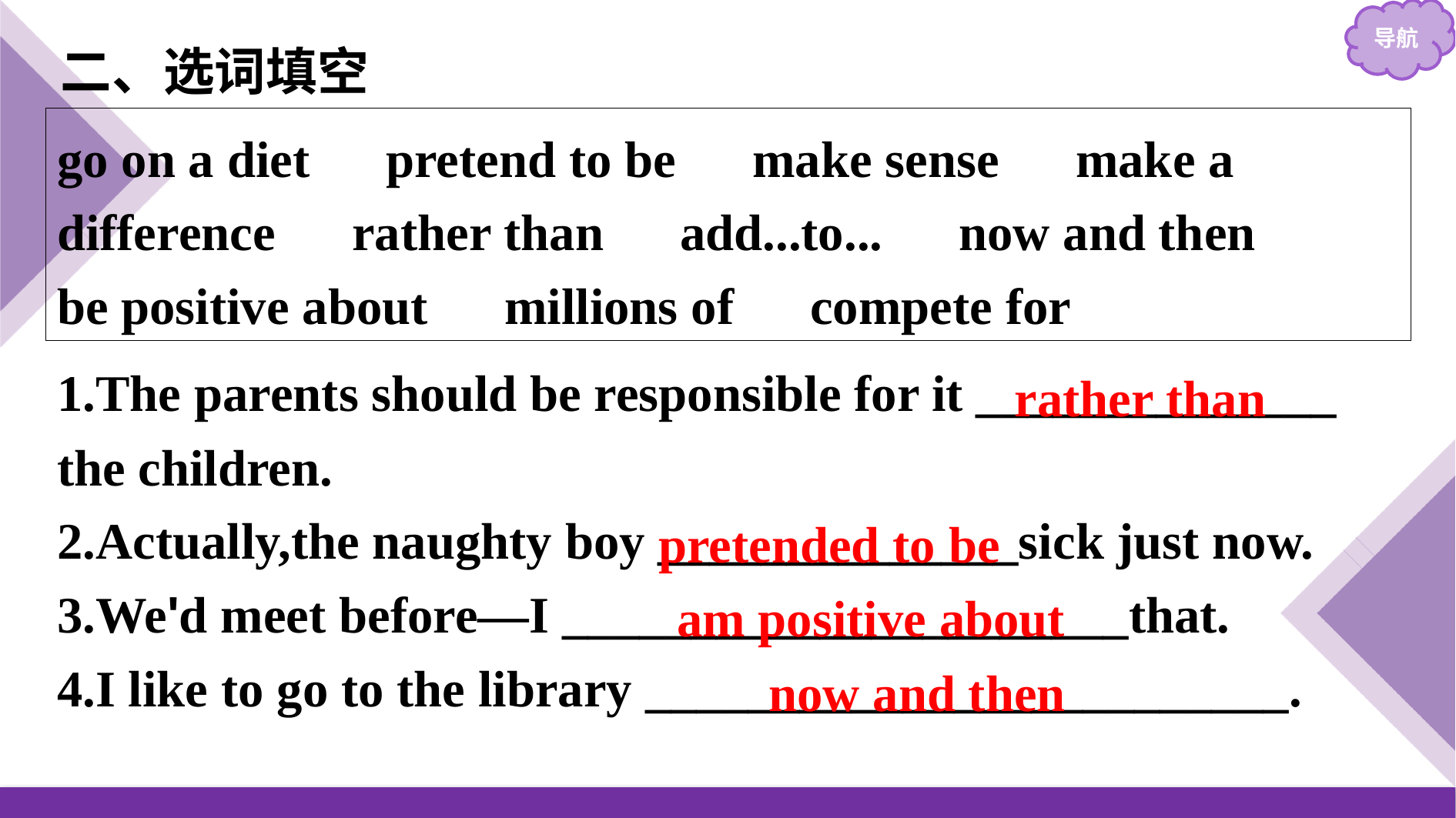

二、选词填空
go on a diet　pretend to be　make sense　make a difference　rather than　add...to...　now and then
be positive about　millions of　compete for
1.The parents should be responsible for it ______________ the children.
2.Actually,the naughty boy ______________sick just now.
3.We'd meet before—I ______________________that.
4.I like to go to the library _________________________.
rather than
pretended to be
am positive about
now and then